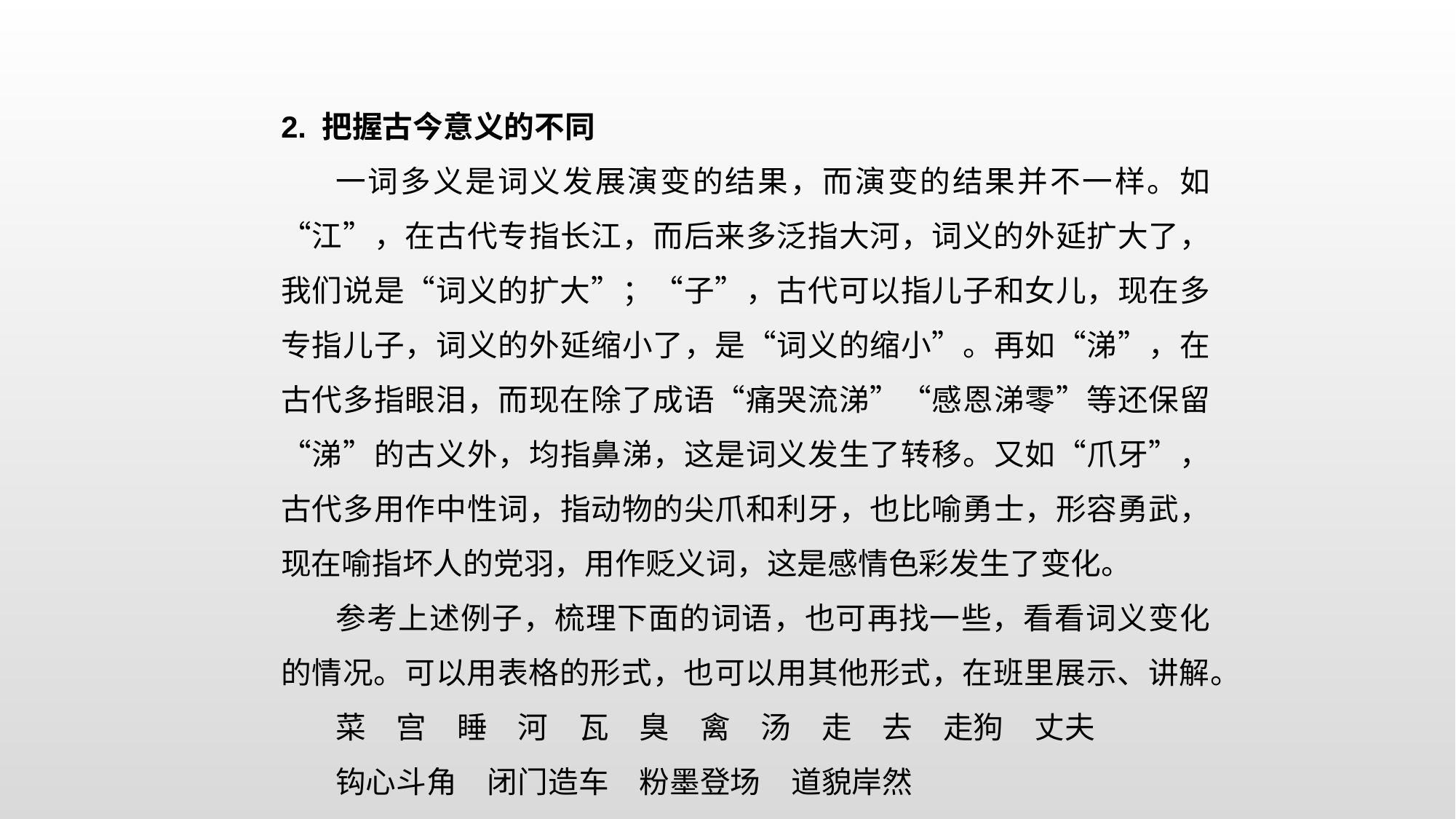

2. 把握古今意义的不同
一词多义是词义发展演变的结果，而演变的结果并不一样。如“江”，在古代专指长江，而后来多泛指大河，词义的外延扩大了，我们说是“词义的扩大”；“子”，古代可以指儿子和女儿，现在多专指儿子，词义的外延缩小了，是“词义的缩小”。再如“涕”，在古代多指眼泪，而现在除了成语“痛哭流涕”“感恩涕零”等还保留“涕”的古义外，均指鼻涕，这是词义发生了转移。又如“爪牙”，古代多用作中性词，指动物的尖爪和利牙，也比喻勇士，形容勇武，现在喻指坏人的党羽，用作贬义词，这是感情色彩发生了变化。
参考上述例子，梳理下面的词语，也可再找一些，看看词义变化的情况。可以用表格的形式，也可以用其他形式，在班里展示、讲解。
菜　宫　睡　河　瓦　臭　禽　汤　走　去　走狗　丈夫
钩心斗角　闭门造车　粉墨登场　道貌岸然